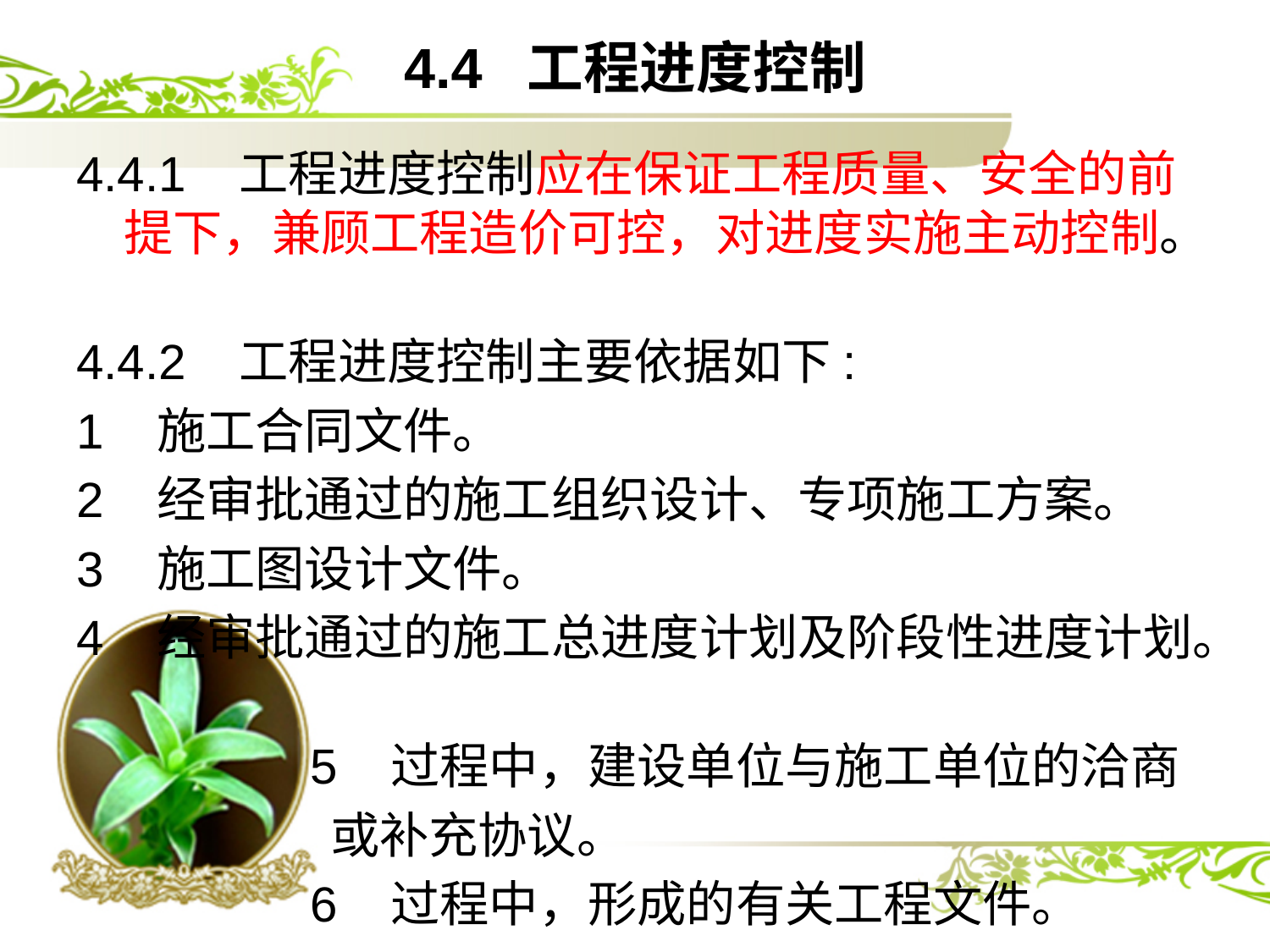

# 4.4  工程进度控制
4.4.1   工程进度控制应在保证工程质量、安全的前提下，兼顾工程造价可控，对进度实施主动控制。
4.4.2   工程进度控制主要依据如下:
1   施工合同文件。
2   经审批通过的施工组织设计、专项施工方案。
3   施工图设计文件。
4   经审批通过的施工总进度计划及阶段性进度计划。
                 5   过程中，建设单位与施工单位的洽商
                      或补充协议。
                 6   过程中，形成的有关工程文件。